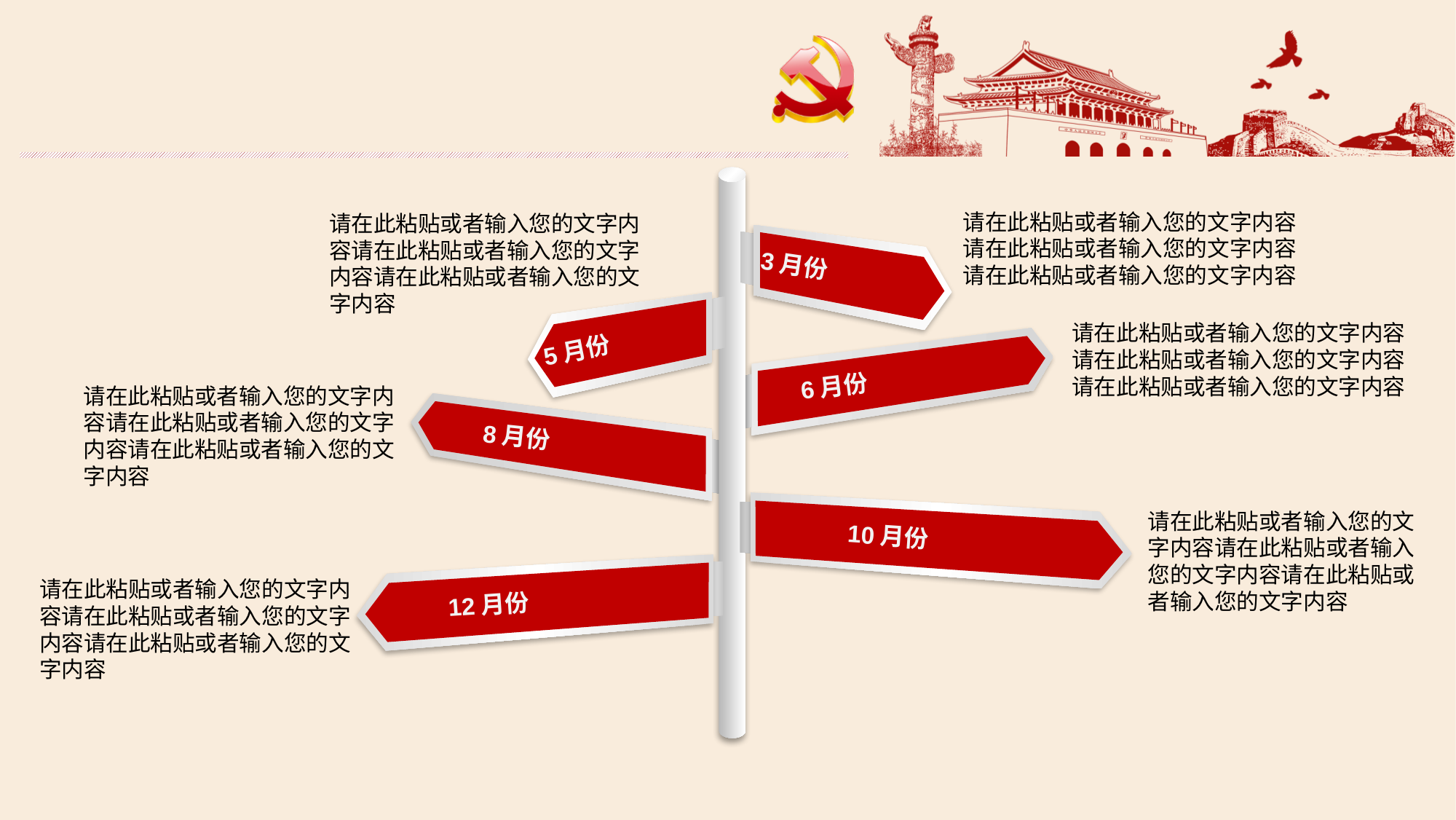

请在此粘贴或者输入您的文字内容请在此粘贴或者输入您的文字内容请在此粘贴或者输入您的文字内容
请在此粘贴或者输入您的文字内容请在此粘贴或者输入您的文字内容请在此粘贴或者输入您的文字内容

3月份

请在此粘贴或者输入您的文字内容请在此粘贴或者输入您的文字内容请在此粘贴或者输入您的文字内容
5月份

6月份
请在此粘贴或者输入您的文字内容请在此粘贴或者输入您的文字内容请在此粘贴或者输入您的文字内容

8月份

请在此粘贴或者输入您的文字内容请在此粘贴或者输入您的文字内容请在此粘贴或者输入您的文字内容
10月份

请在此粘贴或者输入您的文字内容请在此粘贴或者输入您的文字内容请在此粘贴或者输入您的文字内容
12月份